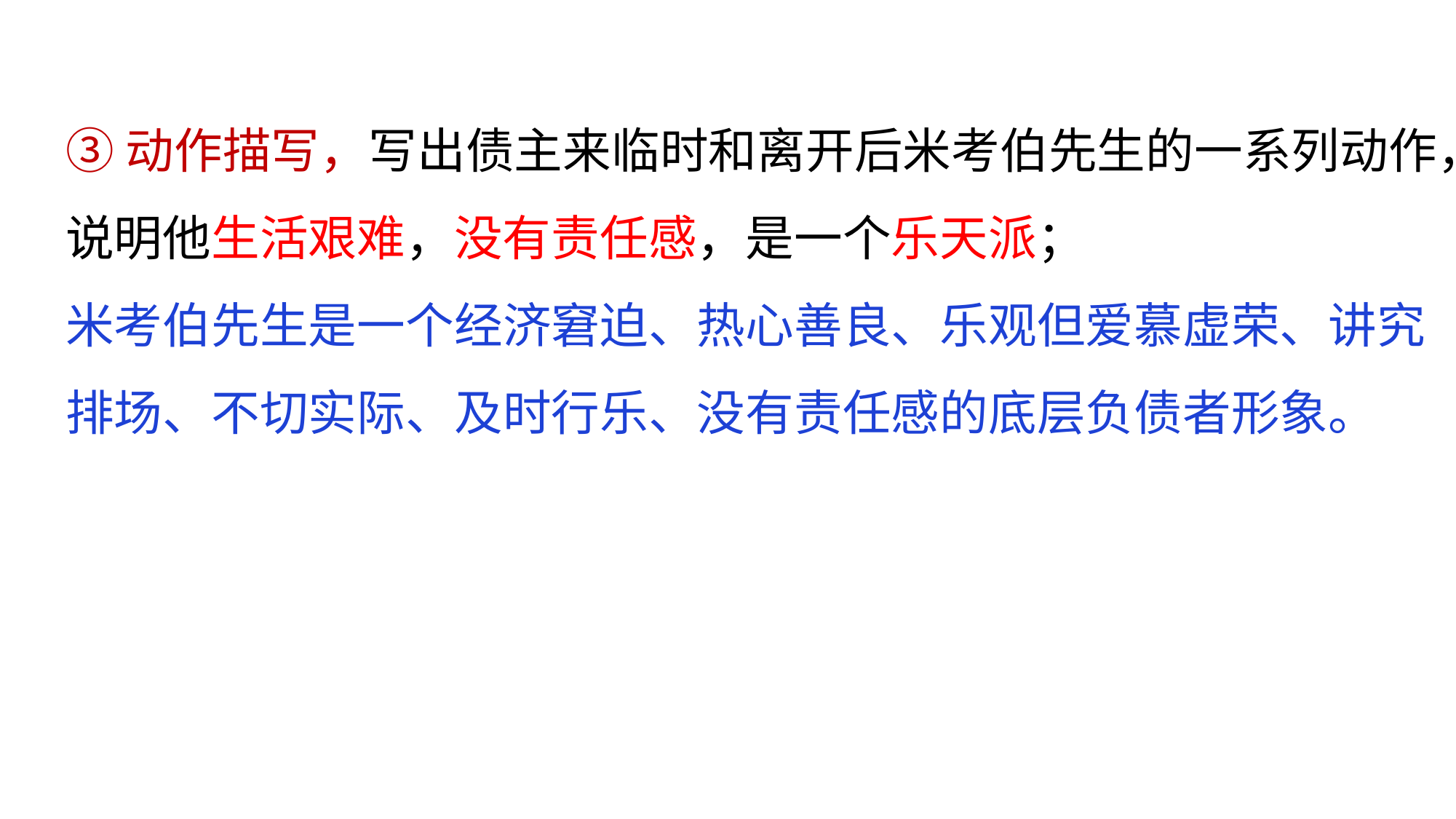

③动作描写，写出债主来临时和离开后米考伯先生的一系列动作，说明他生活艰难，没有责任感，是一个乐天派；
米考伯先生是一个经济窘迫、热心善良、乐观但爱慕虚荣、讲究排场、不切实际、及时行乐、没有责任感的底层负债者形象。